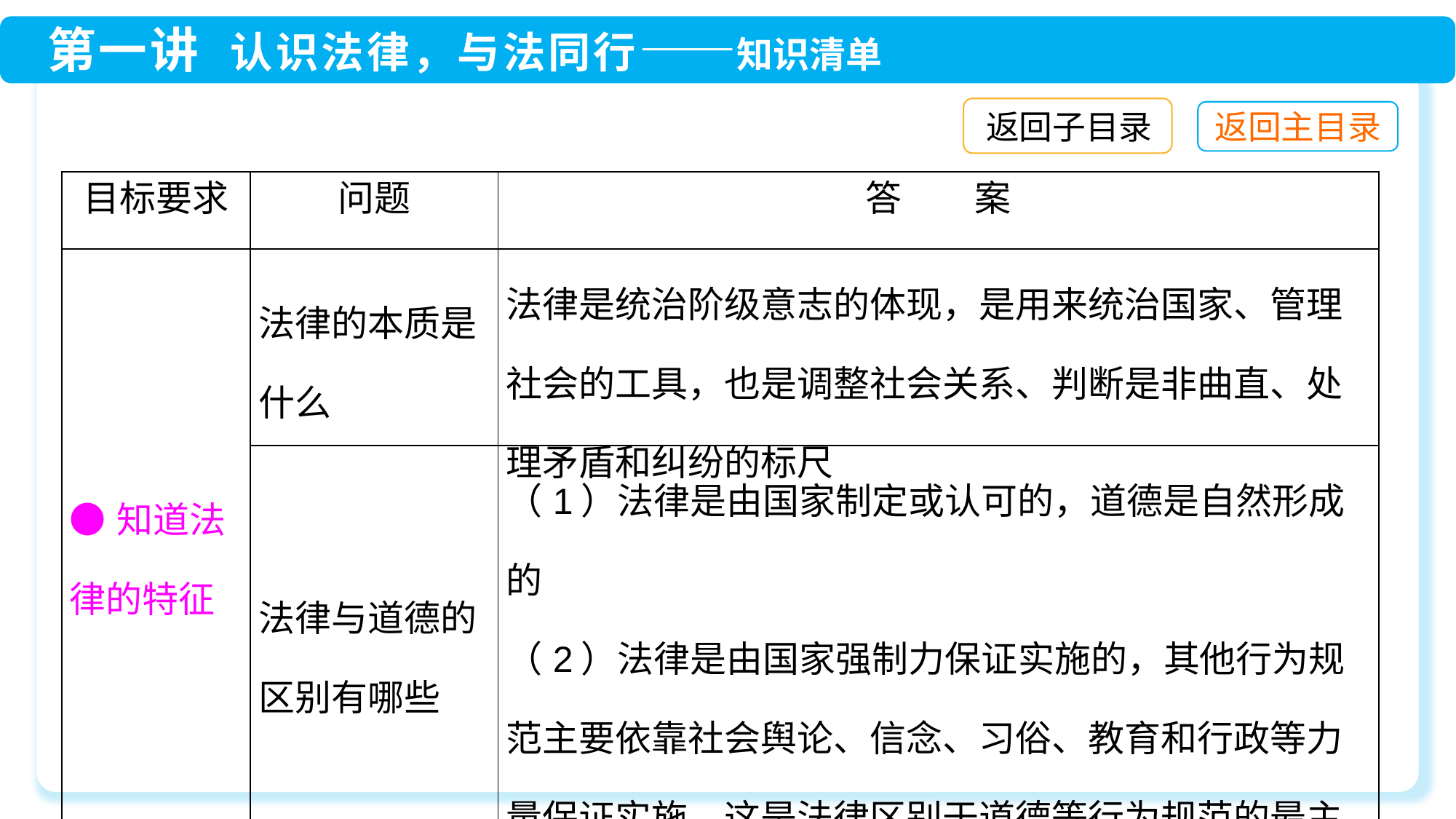

返回子目录
| 目标要求 | 问题 | 答　　案 |
| --- | --- | --- |
| ●知道法律的特征 | 法律的本质是什么 | 法律是统治阶级意志的体现，是用来统治国家、管理社会的工具，也是调整社会关系、判断是非曲直、处理矛盾和纠纷的标尺 |
|  | 法律与道德的区别有哪些 | （1）法律是由国家制定或认可的，道德是自然形成的 （2）法律是由国家强制力保证实施的，其他行为规范主要依靠社会舆论、信念、习俗、教育和行政等力量保证实施。这是法律区别于道德等行为规范的最主要特征。法律对全体社会成员具有普遍约束力 |